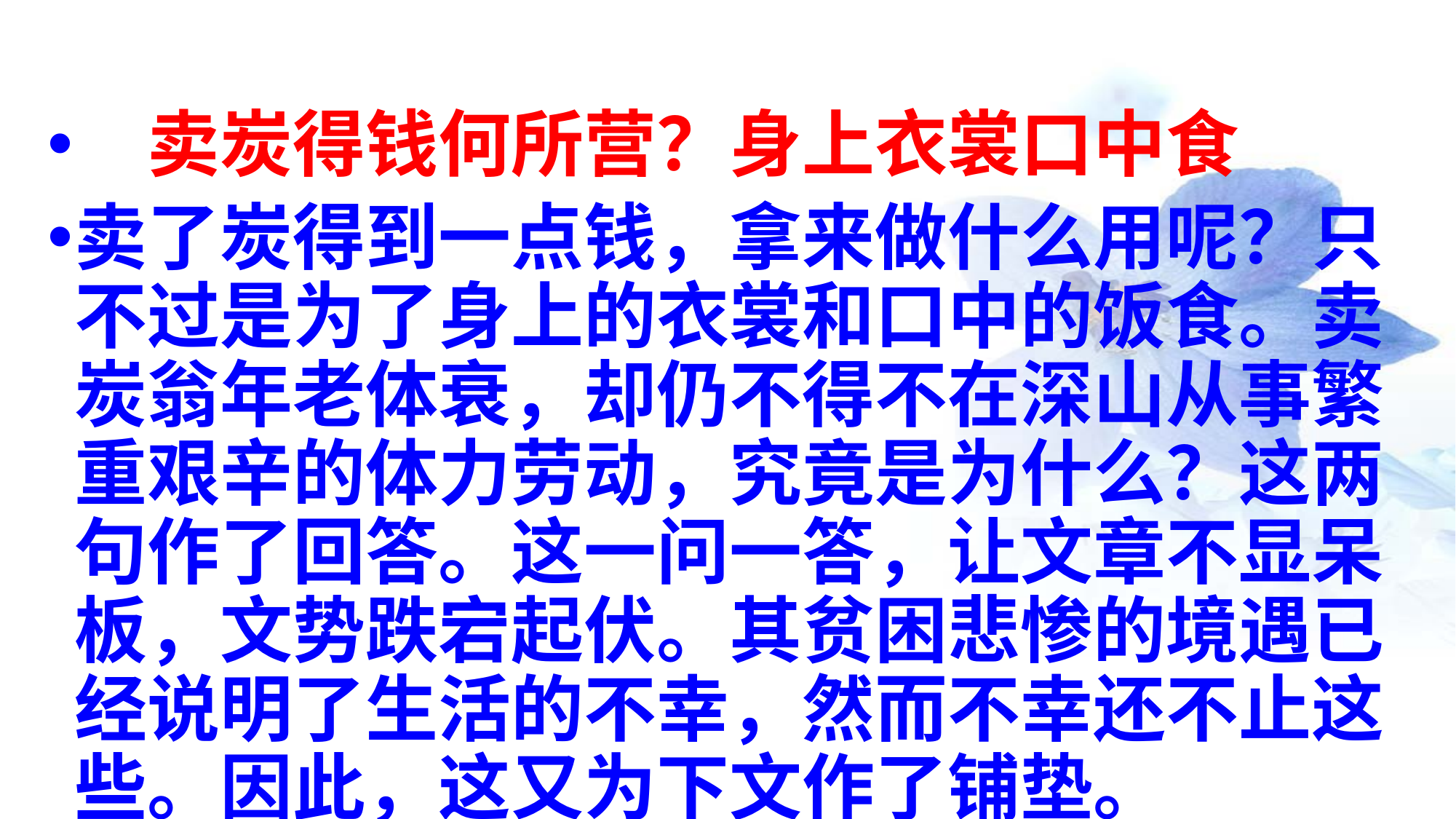

卖炭得钱何所营？身上衣裳口中食
卖了炭得到一点钱，拿来做什么用呢？只不过是为了身上的衣裳和口中的饭食。卖炭翁年老体衰，却仍不得不在深山从事繁重艰辛的体力劳动，究竟是为什么？这两句作了回答。这一问一答，让文章不显呆板，文势跌宕起伏。其贫困悲惨的境遇已经说明了生活的不幸，然而不幸还不止这些。因此，这又为下文作了铺垫。